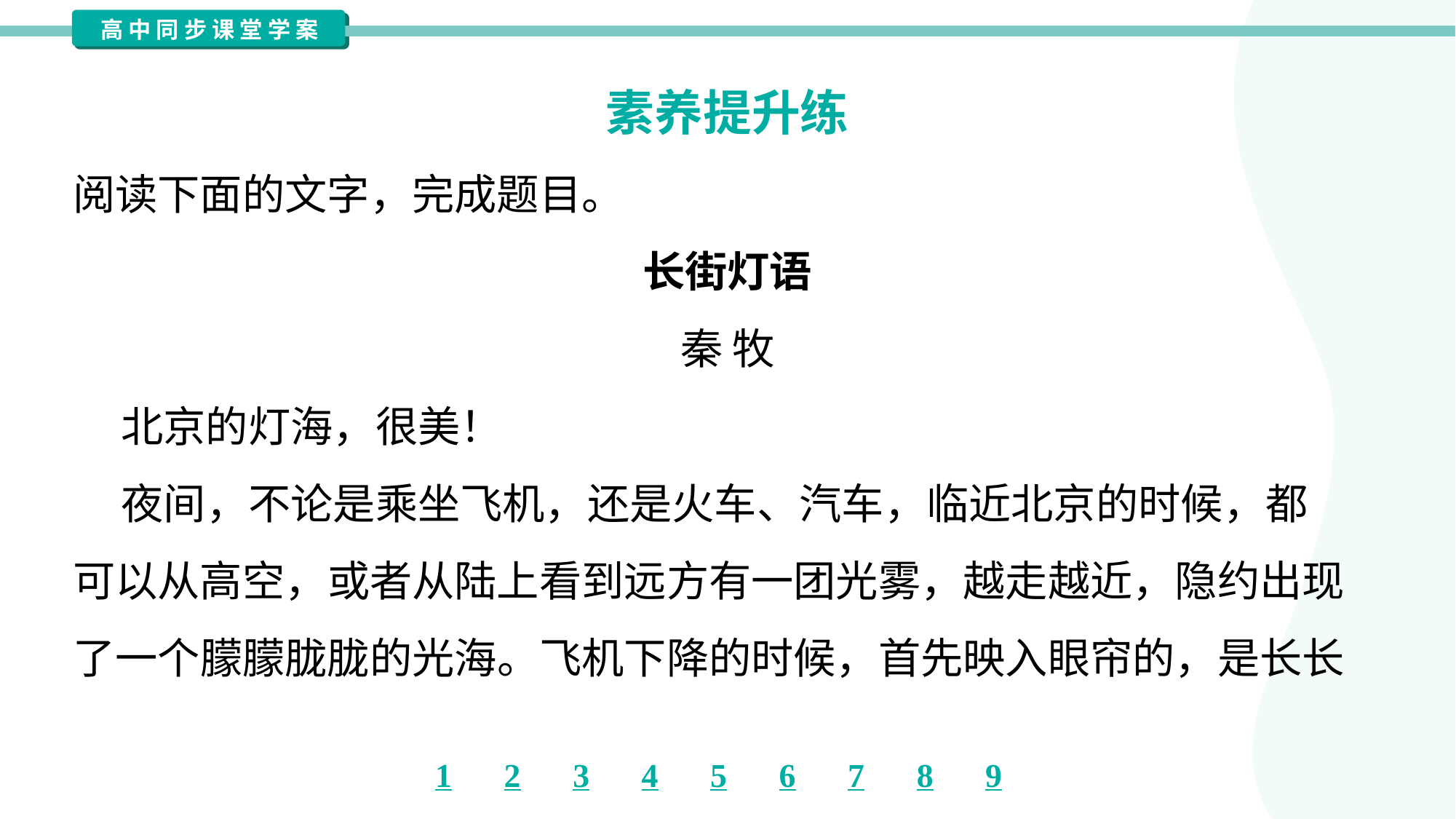

素养提升练
阅读下面的文字，完成题目。
长街灯语
秦 牧
    北京的灯海，很美！
    夜间，不论是乘坐飞机，还是火车、汽车，临近北京的时候，都
可以从高空，或者从陆上看到远方有一团光雾，越走越近，隐约出现
了一个朦朦胧胧的光海。飞机下降的时候，首先映入眼帘的，是长长